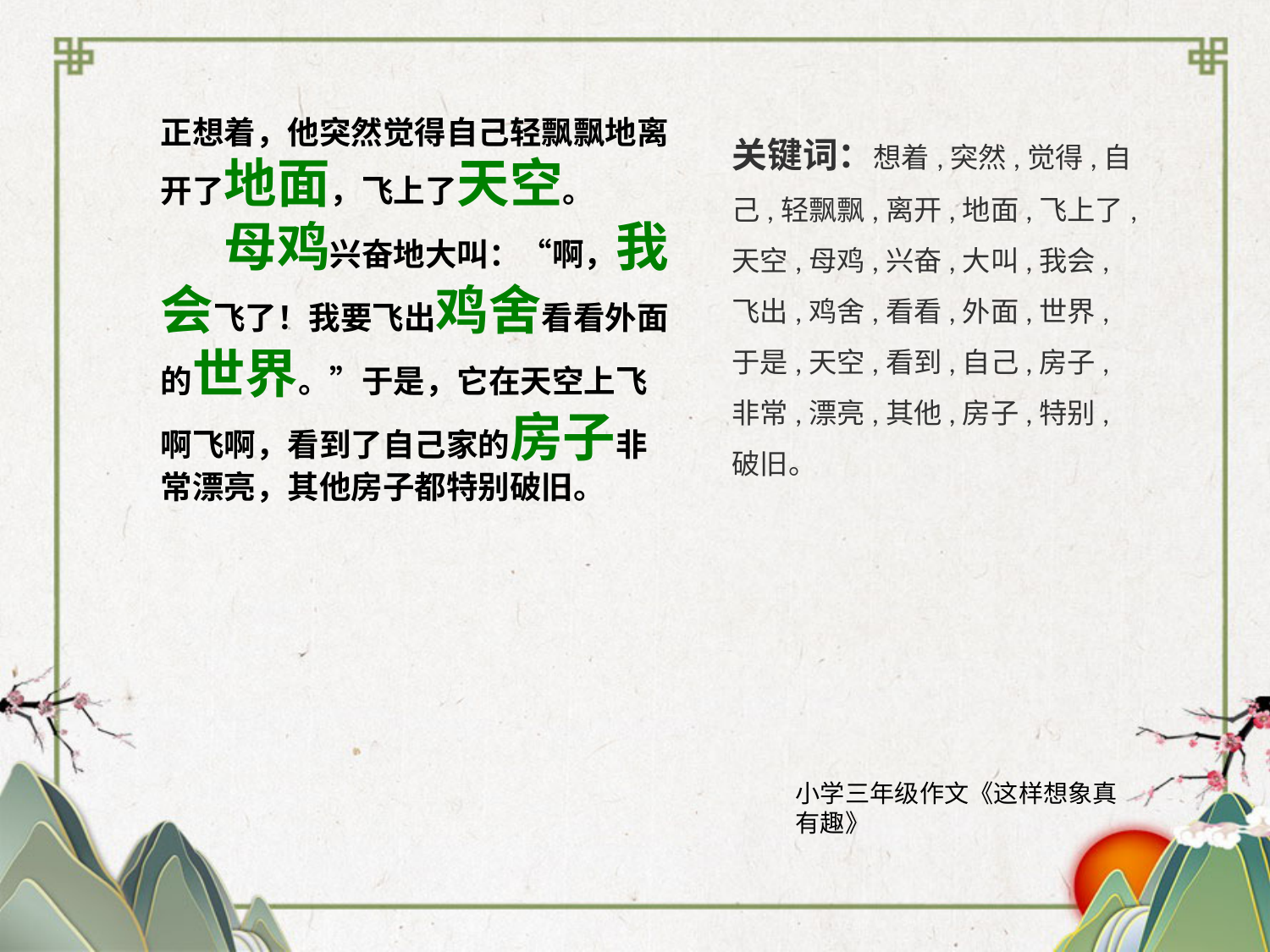

正想着，他突然觉得自己轻飘飘地离开了地面，飞上了天空。
　　母鸡兴奋地大叫：“啊，我会飞了！我要飞出鸡舍看看外面的世界。”于是，它在天空上飞啊飞啊，看到了自己家的房子非常漂亮，其他房子都特别破旧。
关键词：想着,突然,觉得,自己,轻飘飘,离开,地面,飞上了,天空,母鸡,兴奋,大叫,我会,飞出,鸡舍,看看,外面,世界,于是,天空,看到,自己,房子,非常,漂亮,其他,房子,特别,破旧。
小学三年级作文《这样想象真有趣》